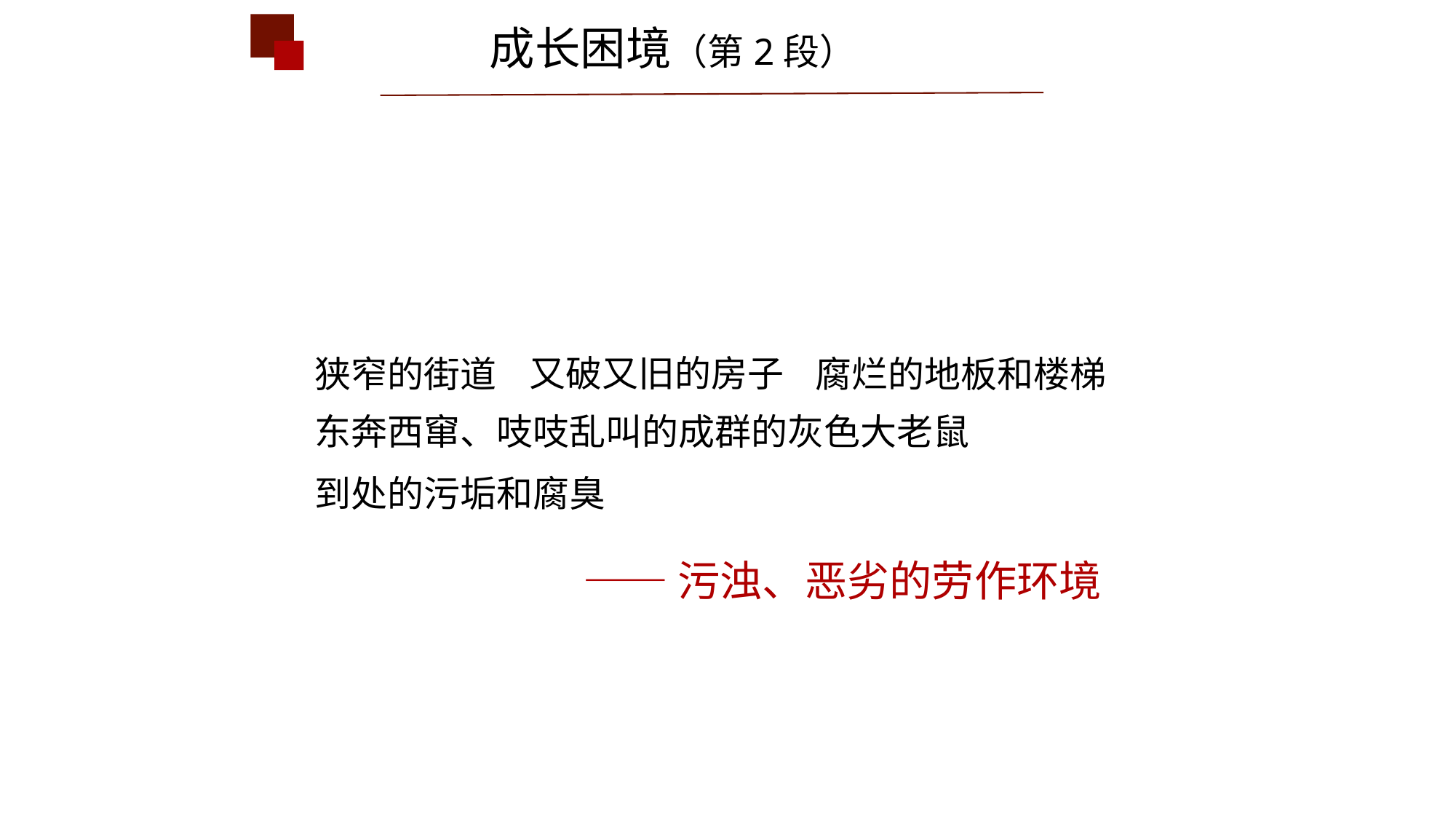

成长困境（第2段）
又破又旧的房子
狭窄的街道
腐烂的地板和楼梯
东奔西窜、吱吱乱叫的成群的灰色大老鼠
到处的污垢和腐臭
——污浊、恶劣的劳作环境